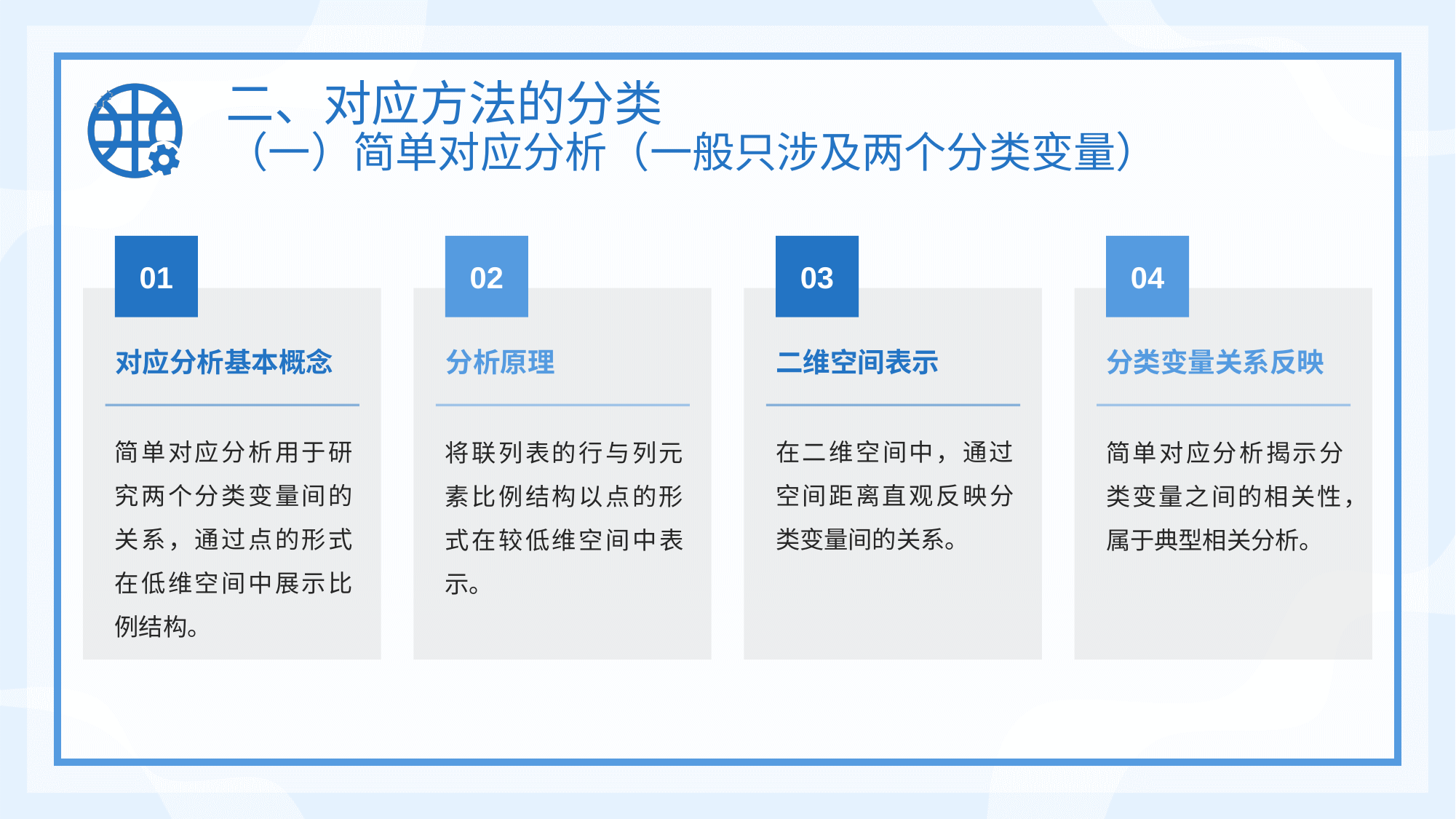

二、对应方法的分类
（一）简单对应分析（一般只涉及两个分类变量）
01
02
03
04

对应分析基本概念
二维空间表示
分析原理
分类变量关系反映
简单对应分析用于研究两个分类变量间的关系，通过点的形式在低维空间中展示比例结构。
在二维空间中，通过空间距离直观反映分类变量间的关系。
将联列表的行与列元素比例结构以点的形式在较低维空间中表示。
简单对应分析揭示分类变量之间的相关性，属于典型相关分析。